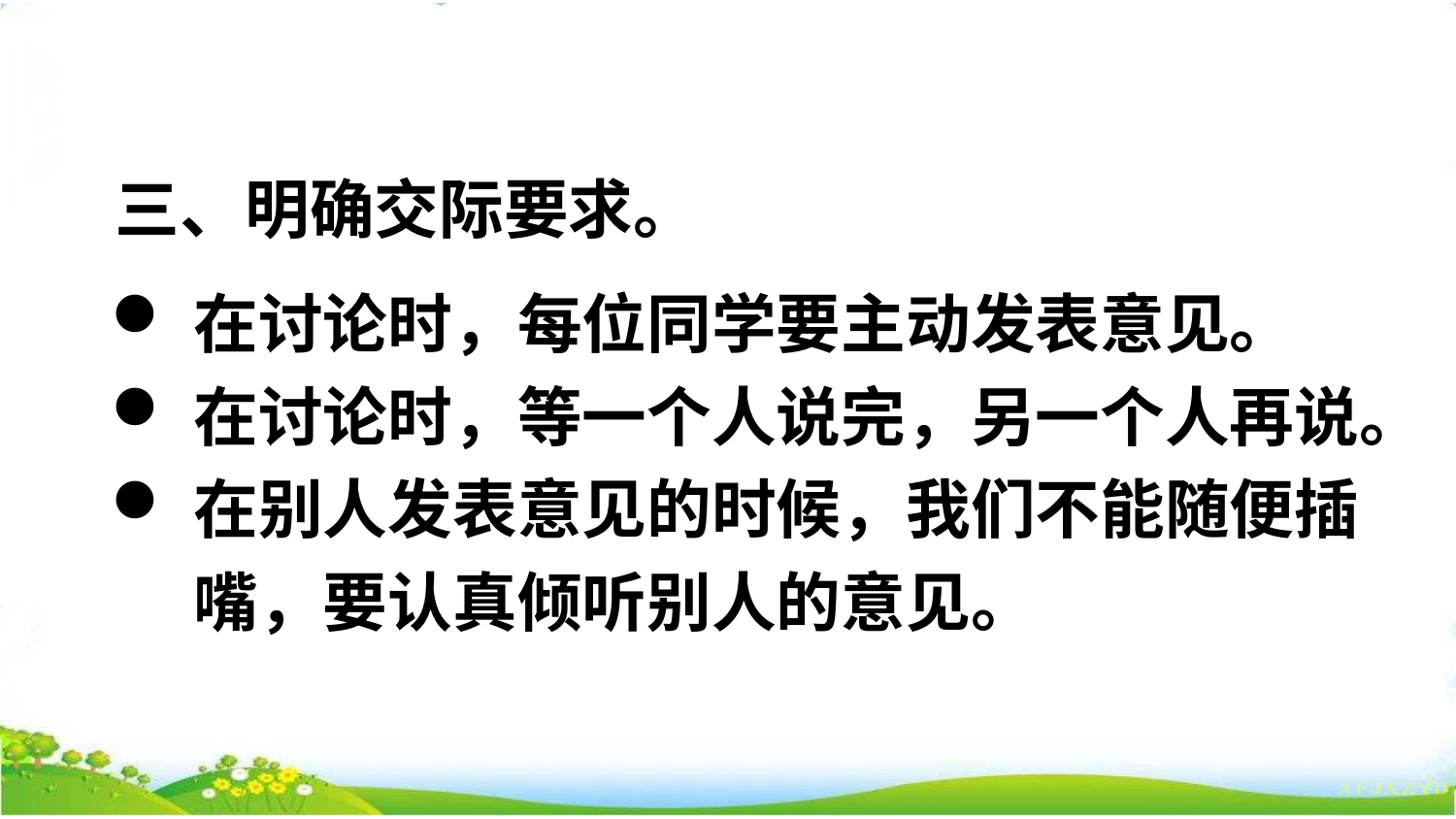

三、明确交际要求。
在讨论时，每位同学要主动发表意见。
在讨论时，等一个人说完，另一个人再说。
在别人发表意见的时候，我们不能随便插嘴，要认真倾听别人的意见。